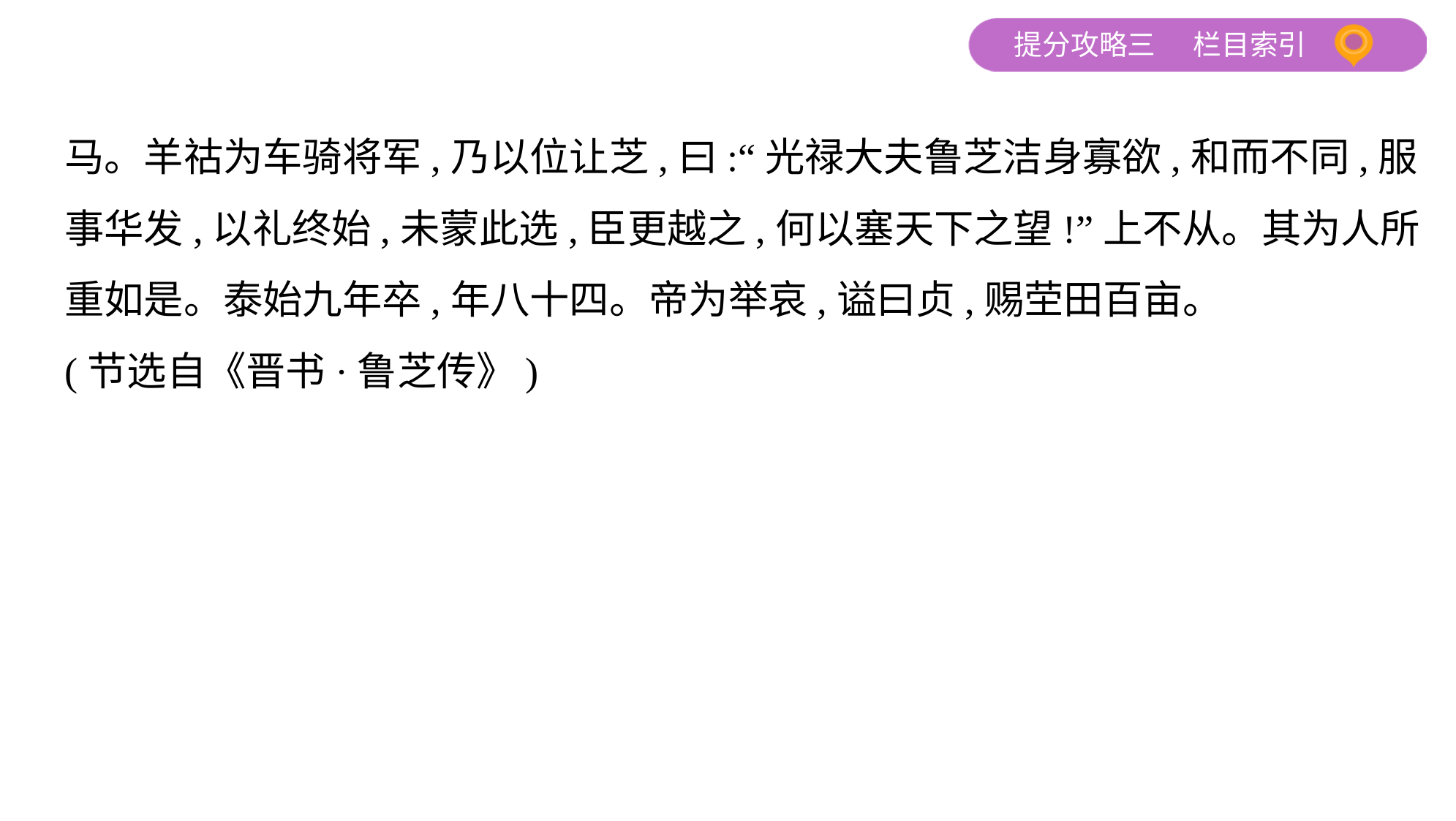

马。羊祜为车骑将军,乃以位让芝,曰:“光禄大夫鲁芝洁身寡欲,和而不同,服
事华发,以礼终始,未蒙此选,臣更越之,何以塞天下之望!”上不从。其为人所
重如是。泰始九年卒,年八十四。帝为举哀,谥曰贞,赐茔田百亩。
(节选自《晋书·鲁芝传》)